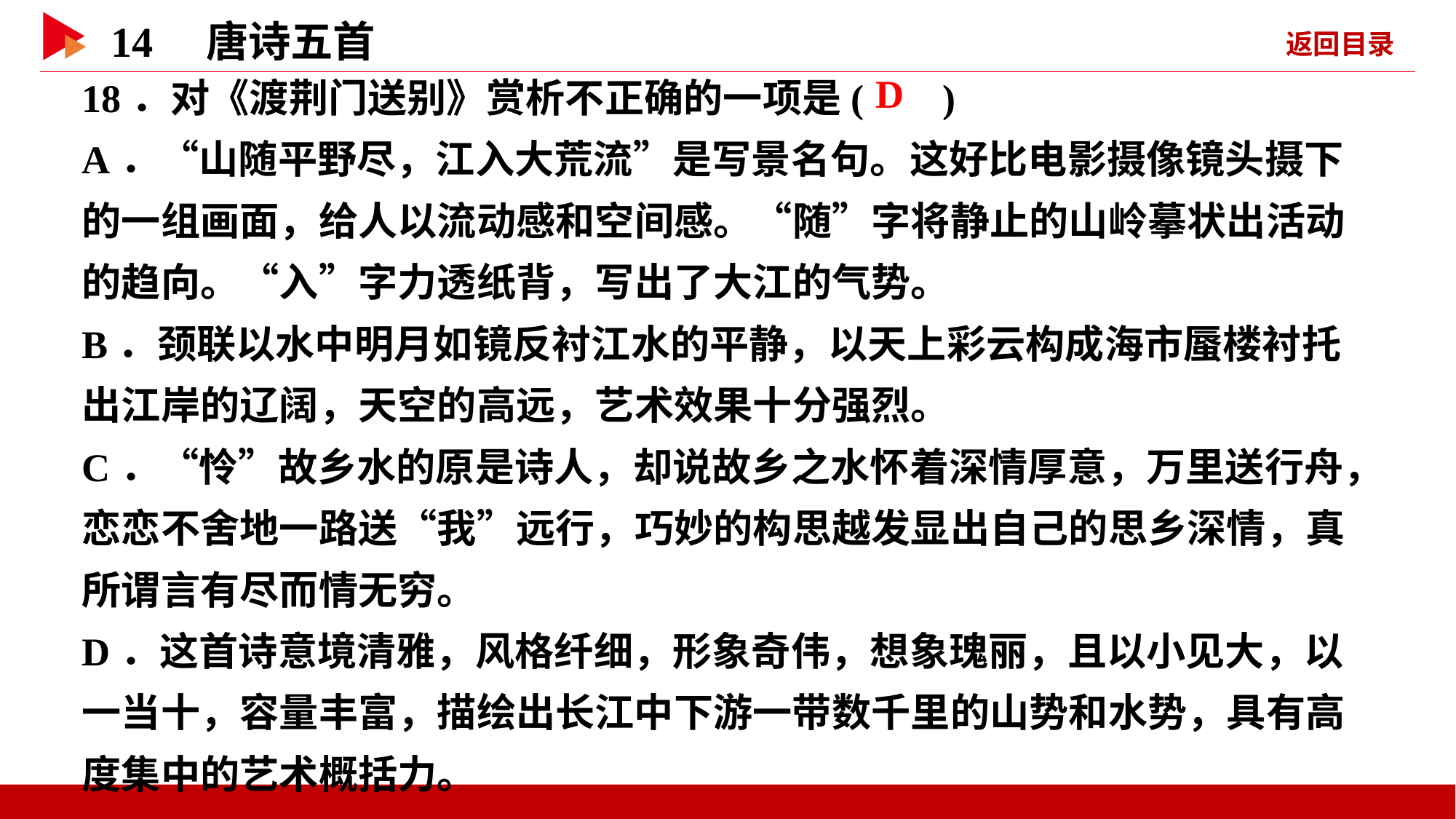

18．对《渡荆门送别》赏析不正确的一项是(        )
A．“山随平野尽，江入大荒流”是写景名句。这好比电影摄像镜头摄下的一组画面，给人以流动感和空间感。“随”字将静止的山岭摹状出活动的趋向。“入”字力透纸背，写出了大江的气势。
B．颈联以水中明月如镜反衬江水的平静，以天上彩云构成海市蜃楼衬托出江岸的辽阔，天空的高远，艺术效果十分强烈。
C．“怜”故乡水的原是诗人，却说故乡之水怀着深情厚意，万里送行舟，恋恋不舍地一路送“我”远行，巧妙的构思越发显出自己的思乡深情，真所谓言有尽而情无穷。
D．这首诗意境清雅，风格纤细，形象奇伟，想象瑰丽，且以小见大，以一当十，容量丰富，描绘出长江中下游一带数千里的山势和水势，具有高度集中的艺术概括力。
   D